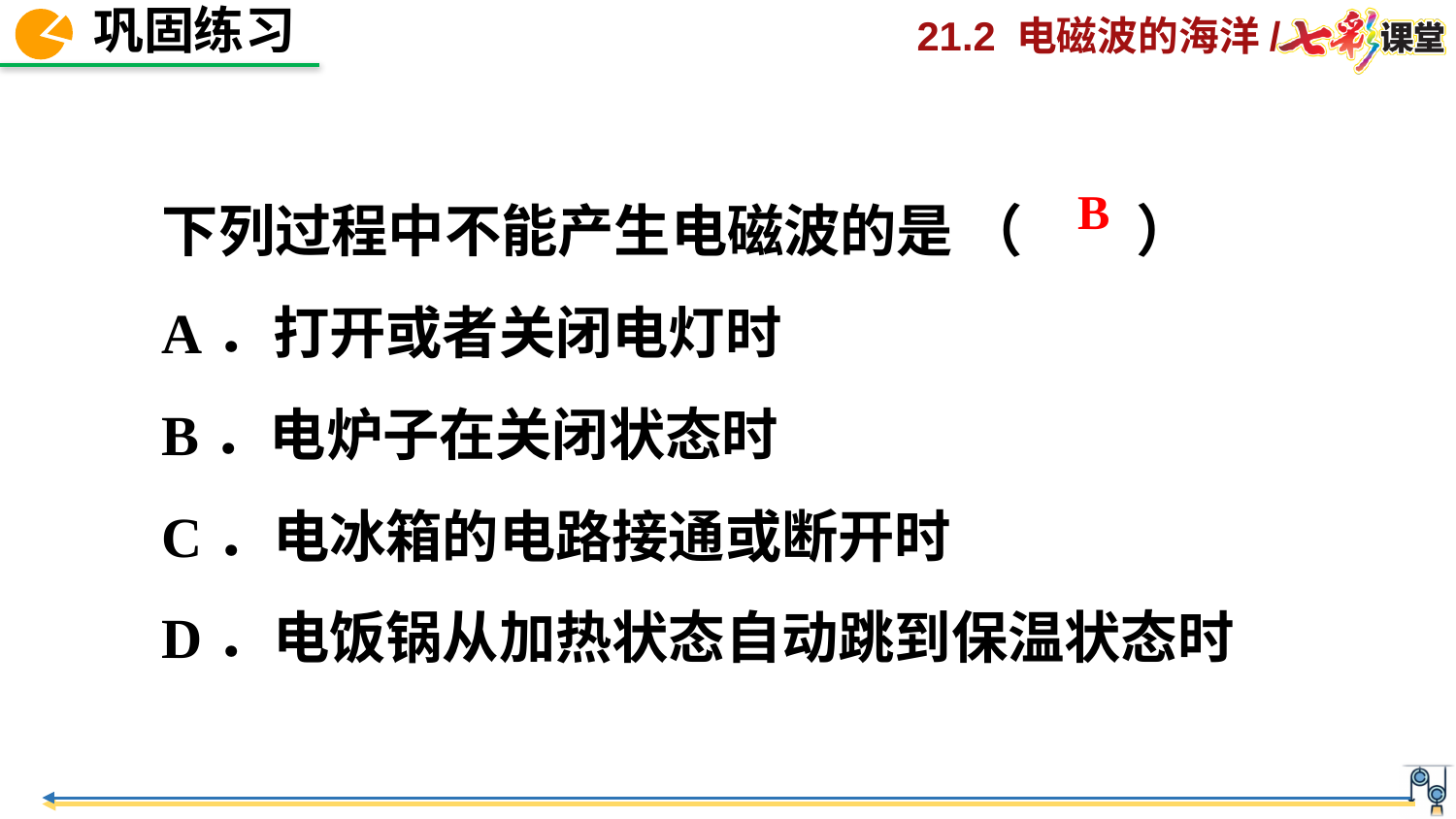

下列过程中不能产生电磁波的是 （　　）
A．打开或者关闭电灯时
B．电炉子在关闭状态时
C．电冰箱的电路接通或断开时
D．电饭锅从加热状态自动跳到保温状态时
B